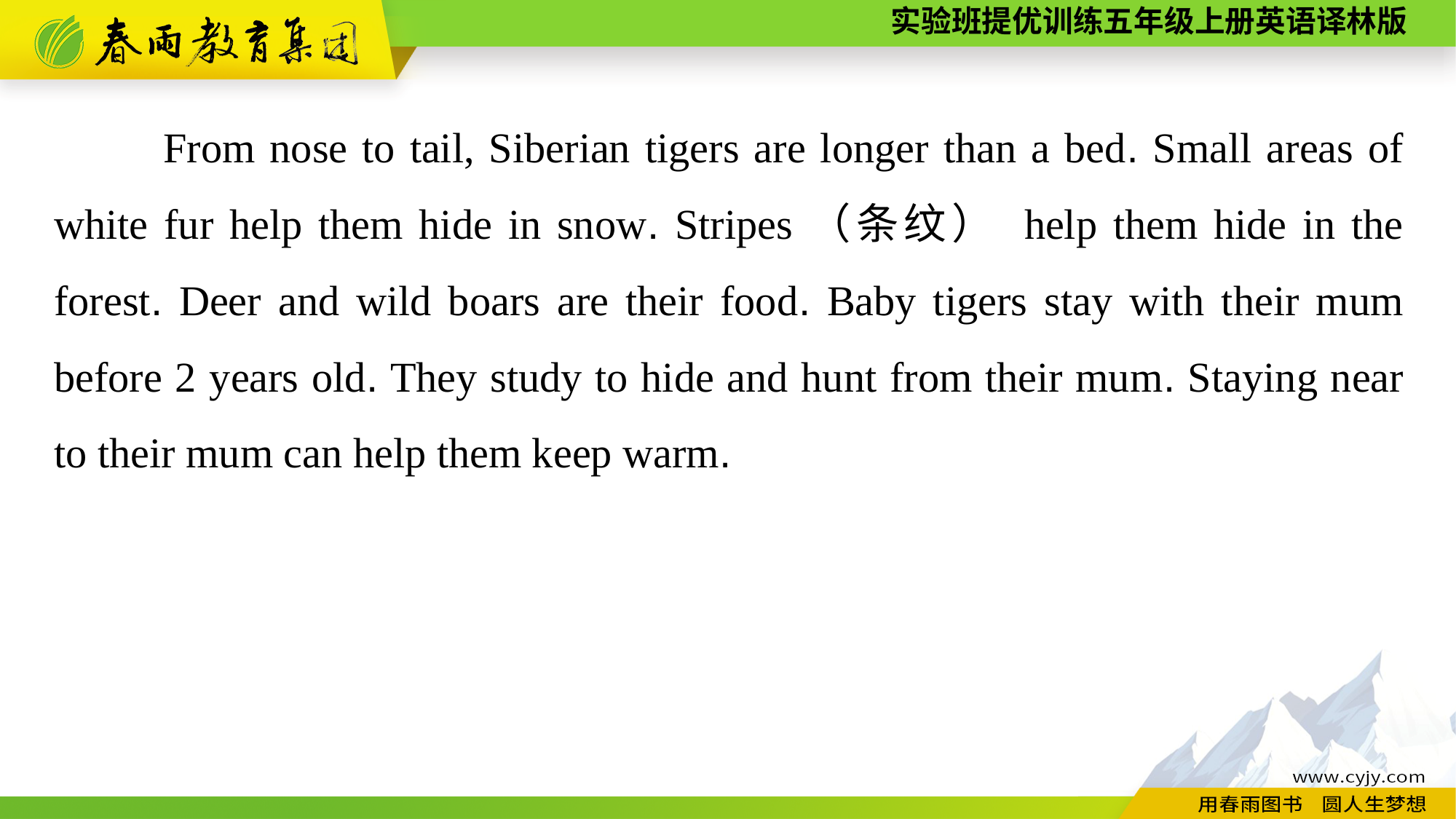

From nose to tail, Siberian tigers are longer than a bed. Small areas of white fur help them hide in snow. Stripes（条纹） help them hide in the forest. Deer and wild boars are their food. Baby tigers stay with their mum before 2 years old. They study to hide and hunt from their mum. Staying near to their mum can help them keep warm.